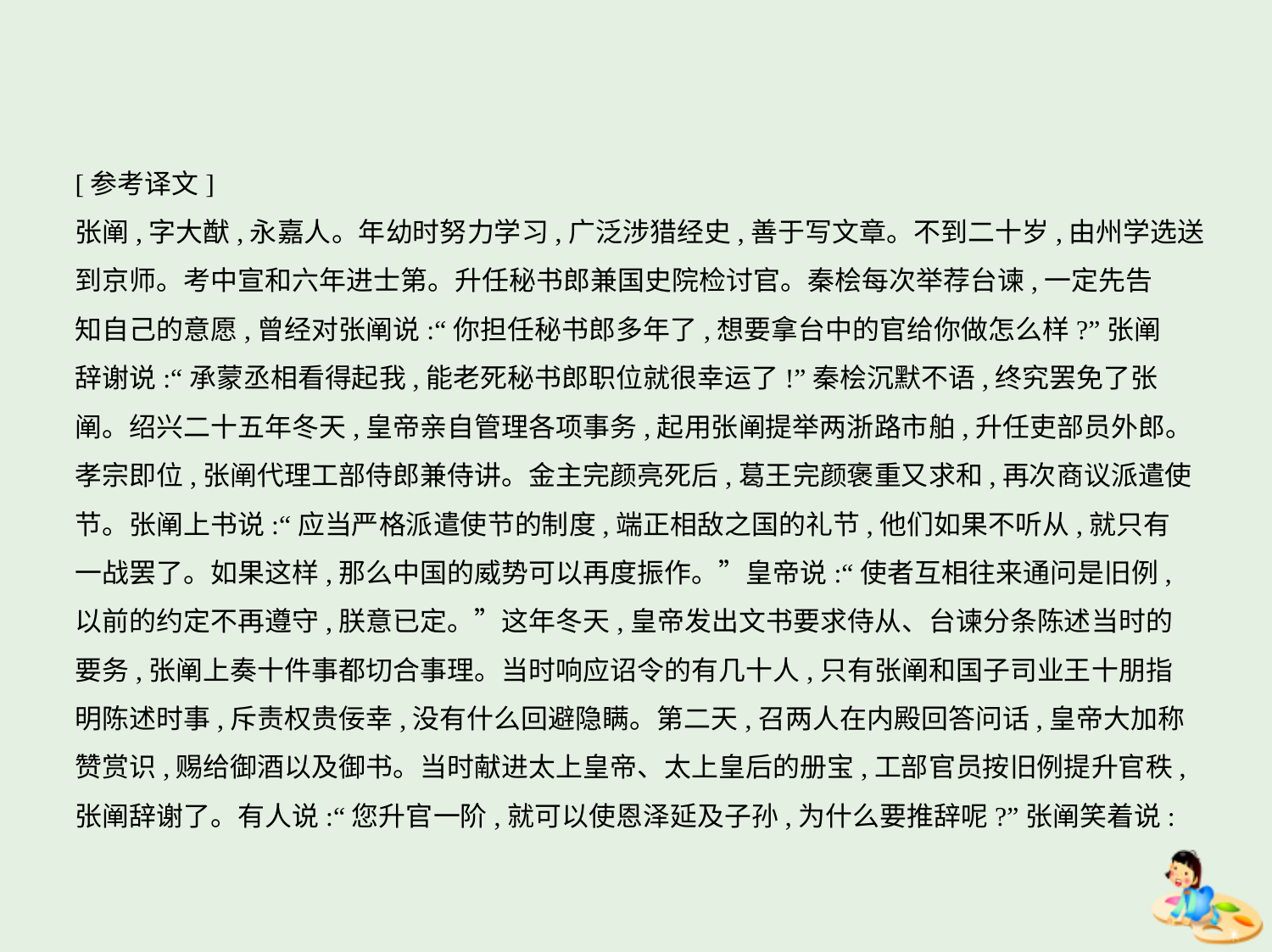

[参考译文]
张阐,字大猷,永嘉人。年幼时努力学习,广泛涉猎经史,善于写文章。不到二十岁,由州学选送
到京师。考中宣和六年进士第。升任秘书郎兼国史院检讨官。秦桧每次举荐台谏,一定先告
知自己的意愿,曾经对张阐说:“你担任秘书郎多年了,想要拿台中的官给你做怎么样?”张阐
辞谢说:“承蒙丞相看得起我,能老死秘书郎职位就很幸运了!”秦桧沉默不语,终究罢免了张
阐。绍兴二十五年冬天,皇帝亲自管理各项事务,起用张阐提举两浙路市舶,升任吏部员外郎。
孝宗即位,张阐代理工部侍郎兼侍讲。金主完颜亮死后,葛王完颜褒重又求和,再次商议派遣使
节。张阐上书说:“应当严格派遣使节的制度,端正相敌之国的礼节,他们如果不听从,就只有
一战罢了。如果这样,那么中国的威势可以再度振作。”皇帝说:“使者互相往来通问是旧例,
以前的约定不再遵守,朕意已定。”这年冬天,皇帝发出文书要求侍从、台谏分条陈述当时的
要务,张阐上奏十件事都切合事理。当时响应诏令的有几十人,只有张阐和国子司业王十朋指
明陈述时事,斥责权贵佞幸,没有什么回避隐瞒。第二天,召两人在内殿回答问话,皇帝大加称
赞赏识,赐给御酒以及御书。当时献进太上皇帝、太上皇后的册宝,工部官员按旧例提升官秩,
张阐辞谢了。有人说:“您升官一阶,就可以使恩泽延及子孙,为什么要推辞呢?”张阐笑着说: